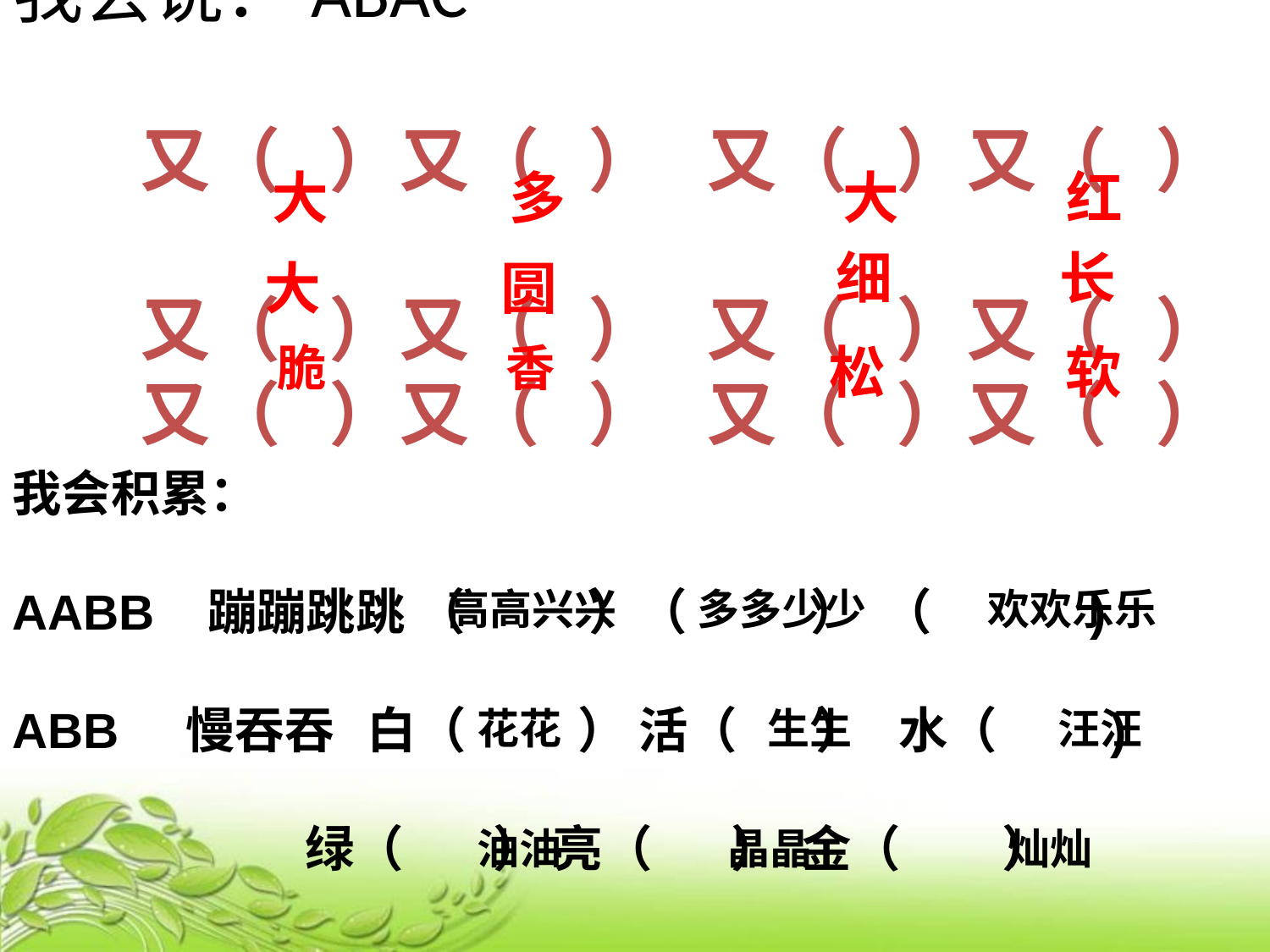

# 我会说：ABAC 又（   ）又（   ）   又（   ）又（   ） 又（   ）又（   ）   又（   ）又（   ） 又（   ）又（   ）   又（   ）又（   ）
大             红
大              多
细             长
大              圆
脆                香
松              软
我会积累：

AABB   蹦蹦跳跳 （           ）（           ）  （             )

ABB    慢吞吞   白（          ） 活（       ）   水（         )

                         绿（        ） 亮（       ）  金（         ）

高高兴兴
多多少少
欢欢乐乐
花花
生生
汪汪
油油
晶晶
灿灿